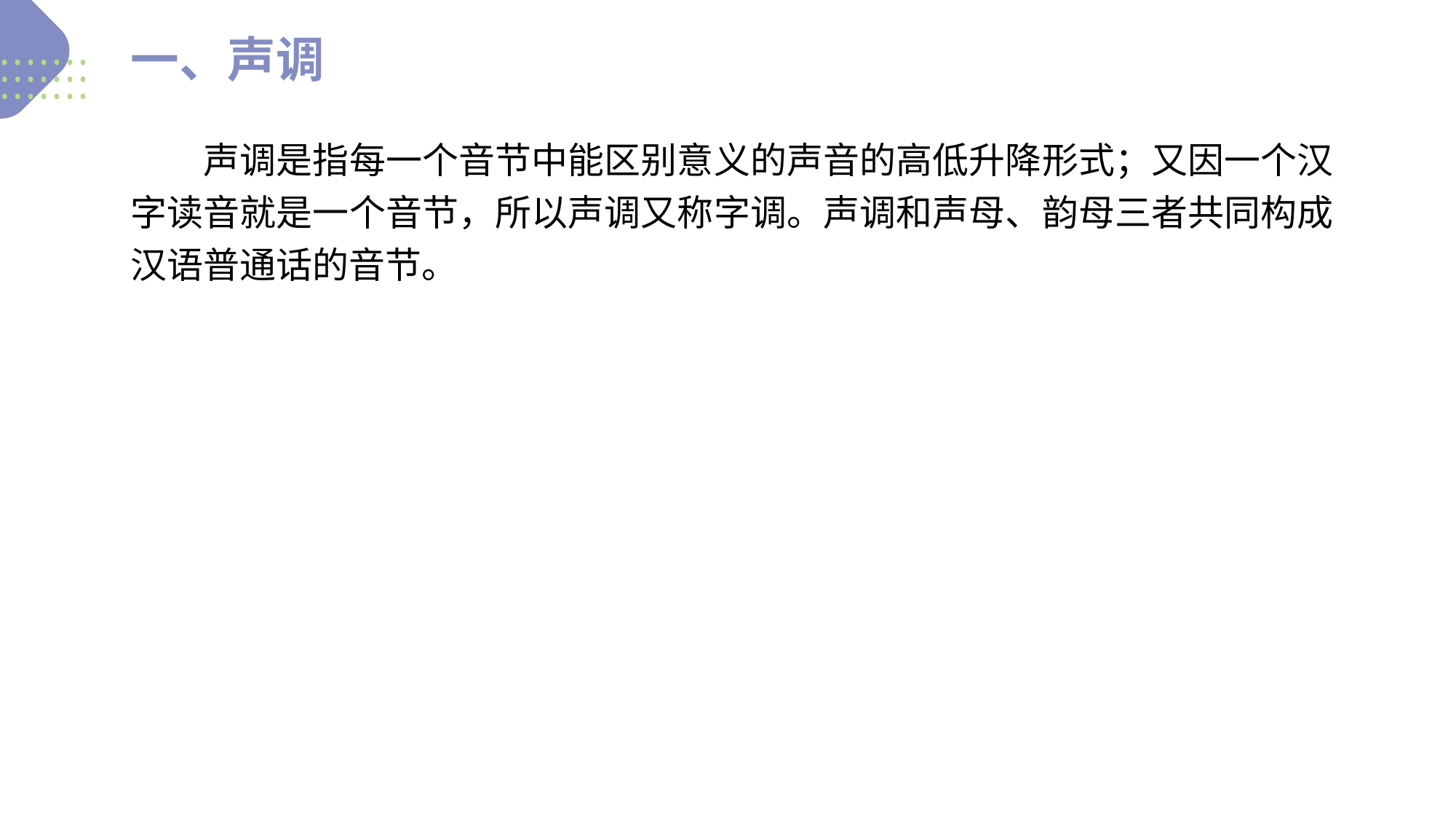

一、声调

　　声调是指每一个音节中能区别意义的声音的高低升降形式；又因一个汉字读音就是一个音节，所以声调又称字调。声调和声母、韵母三者共同构成汉语普通话的音节。